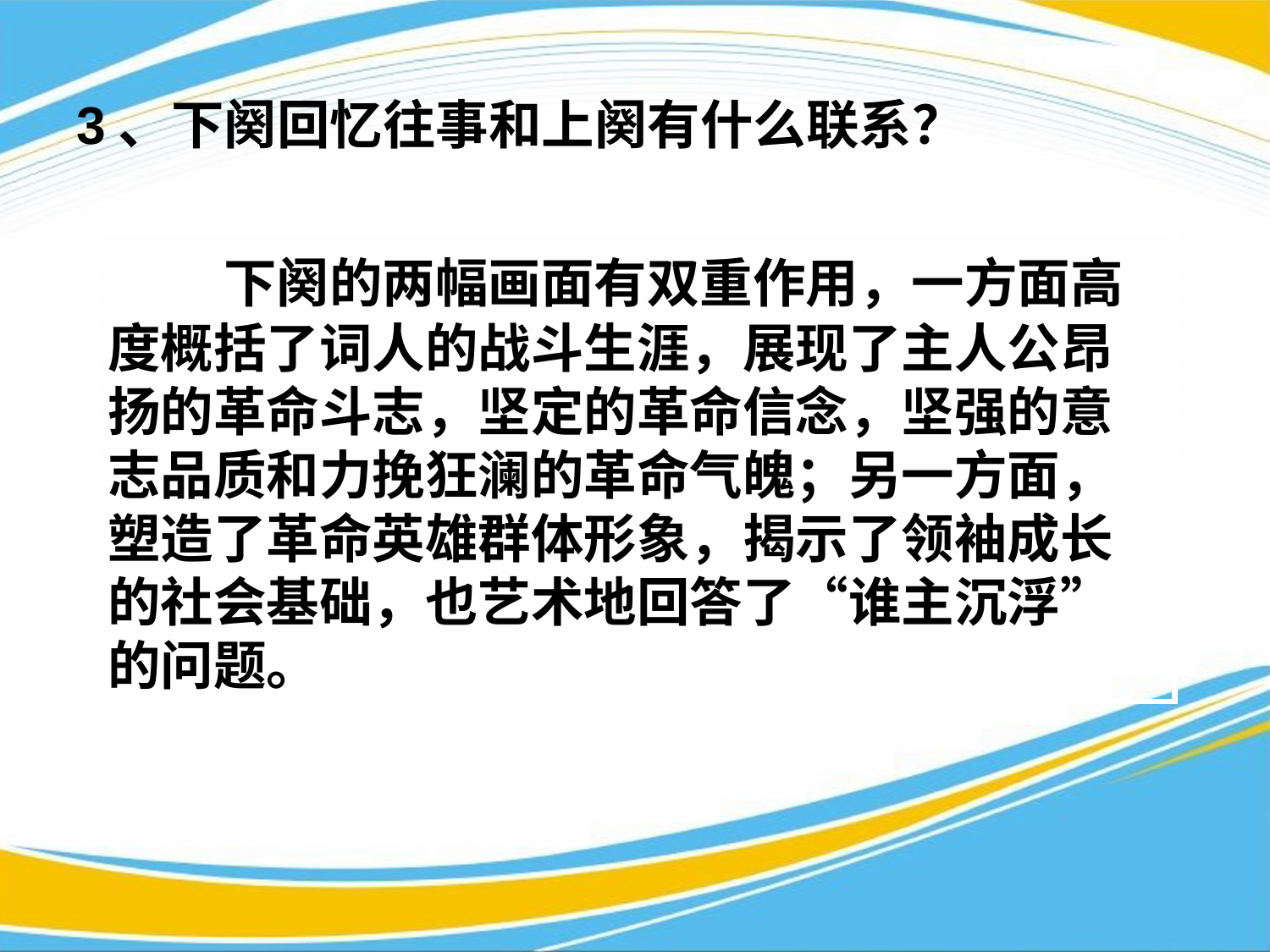

3、下阕回忆往事和上阕有什么联系？
       下阕的两幅画面有双重作用，一方面高度概括了词人的战斗生涯，展现了主人公昂扬的革命斗志，坚定的革命信念，坚强的意志品质和力挽狂澜的革命气魄；另一方面，塑造了革命英雄群体形象，揭示了领袖成长的社会基础，也艺术地回答了“谁主沉浮”的问题。